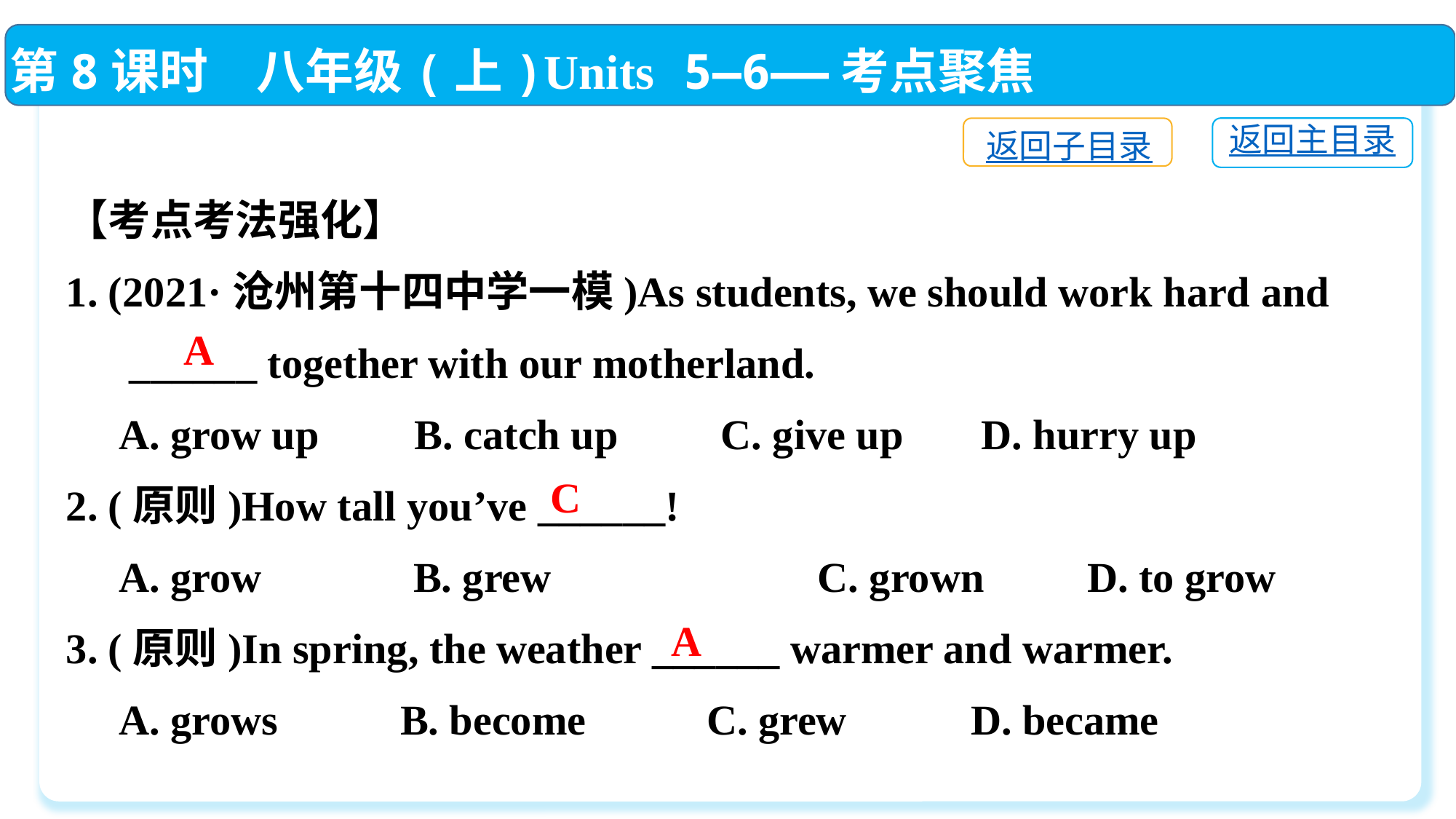

第8课时　八年级(上)Units 5—6——考点聚焦

返回主目录

返回子目录
【考点考法强化】
1. (2021·沧州第十四中学一模)As students, we should work hard and
      ______ together with our motherland.
     A. grow up	  B. catch up	C. give up	    D. hurry up
2. (原则)How tall you’ve ______!
     A. grow　 	 B. grew　 	         C. grown　 	   D. to grow
3. (原则)In spring, the weather ______ warmer and warmer.
     A. grows	           B. become	         C. grew	   D. became

A
C
A